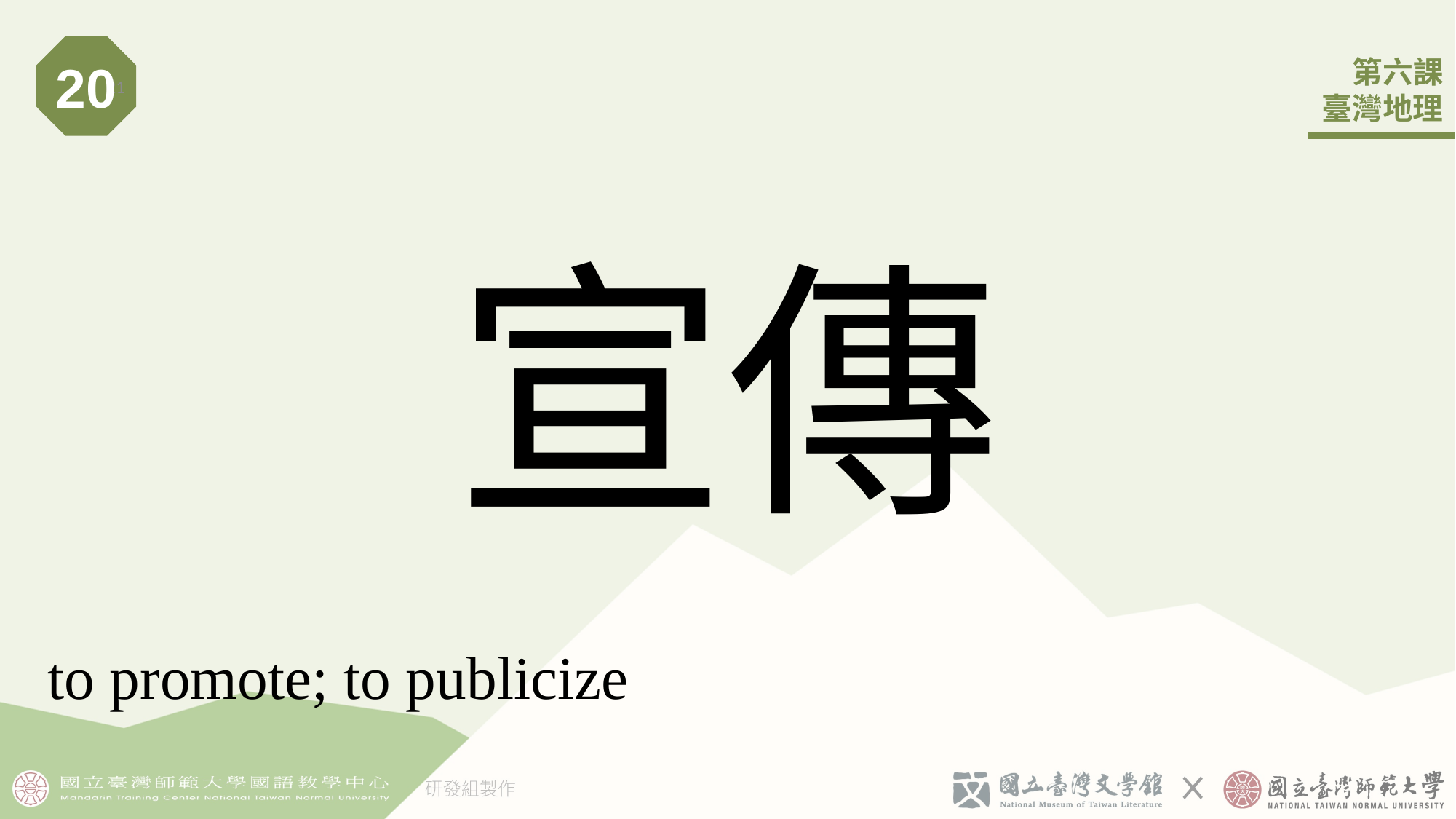

20
21
# 宣傳
to promote; to publicize